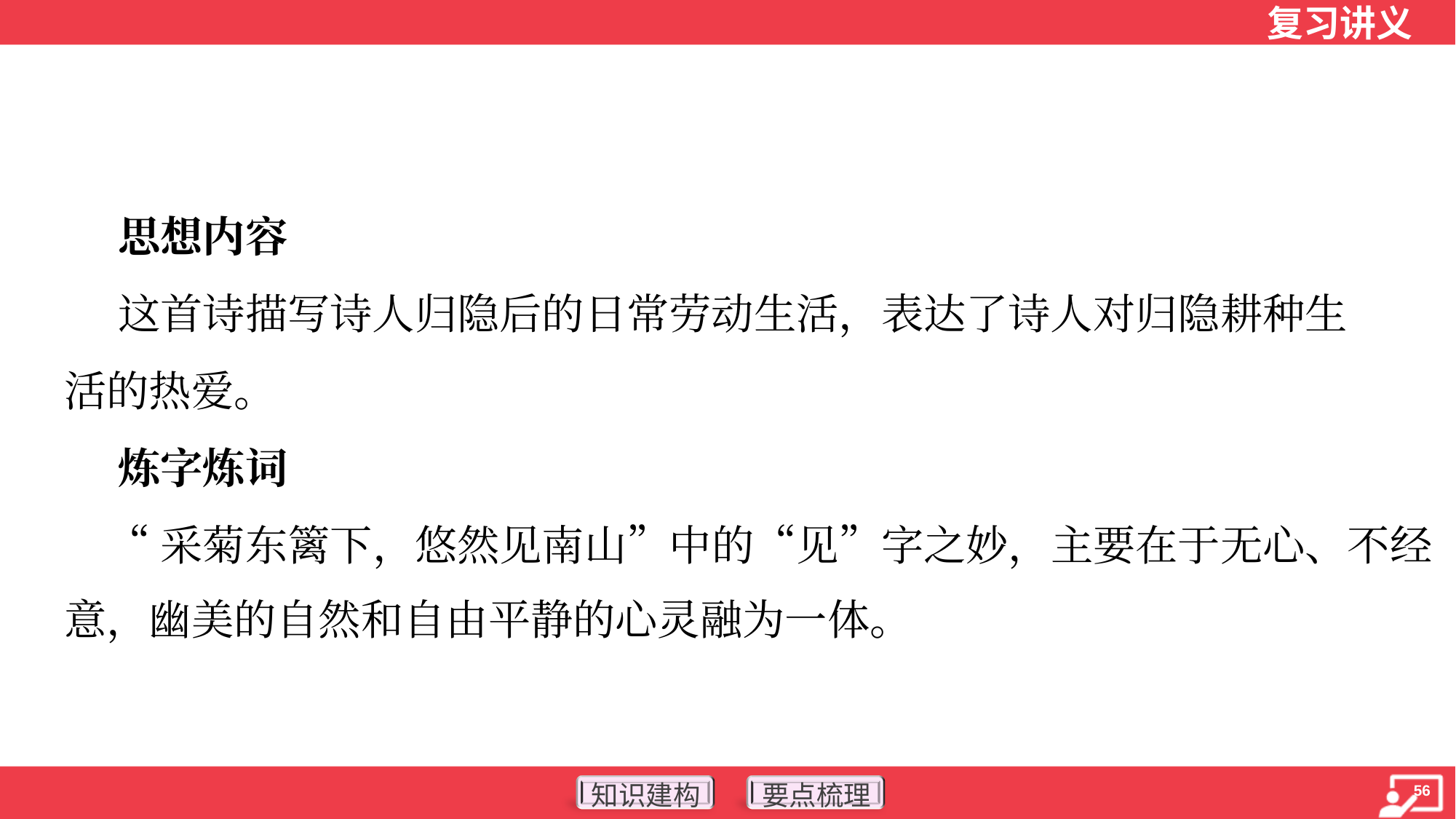

思想内容
    这首诗描写诗人归隐后的日常劳动生活，表达了诗人对归隐耕种生
活的热爱。
    炼字炼词
    “采菊东篱下，悠然见南山”中的“见”字之妙，主要在于无心、不经
意，幽美的自然和自由平静的心灵融为一体。